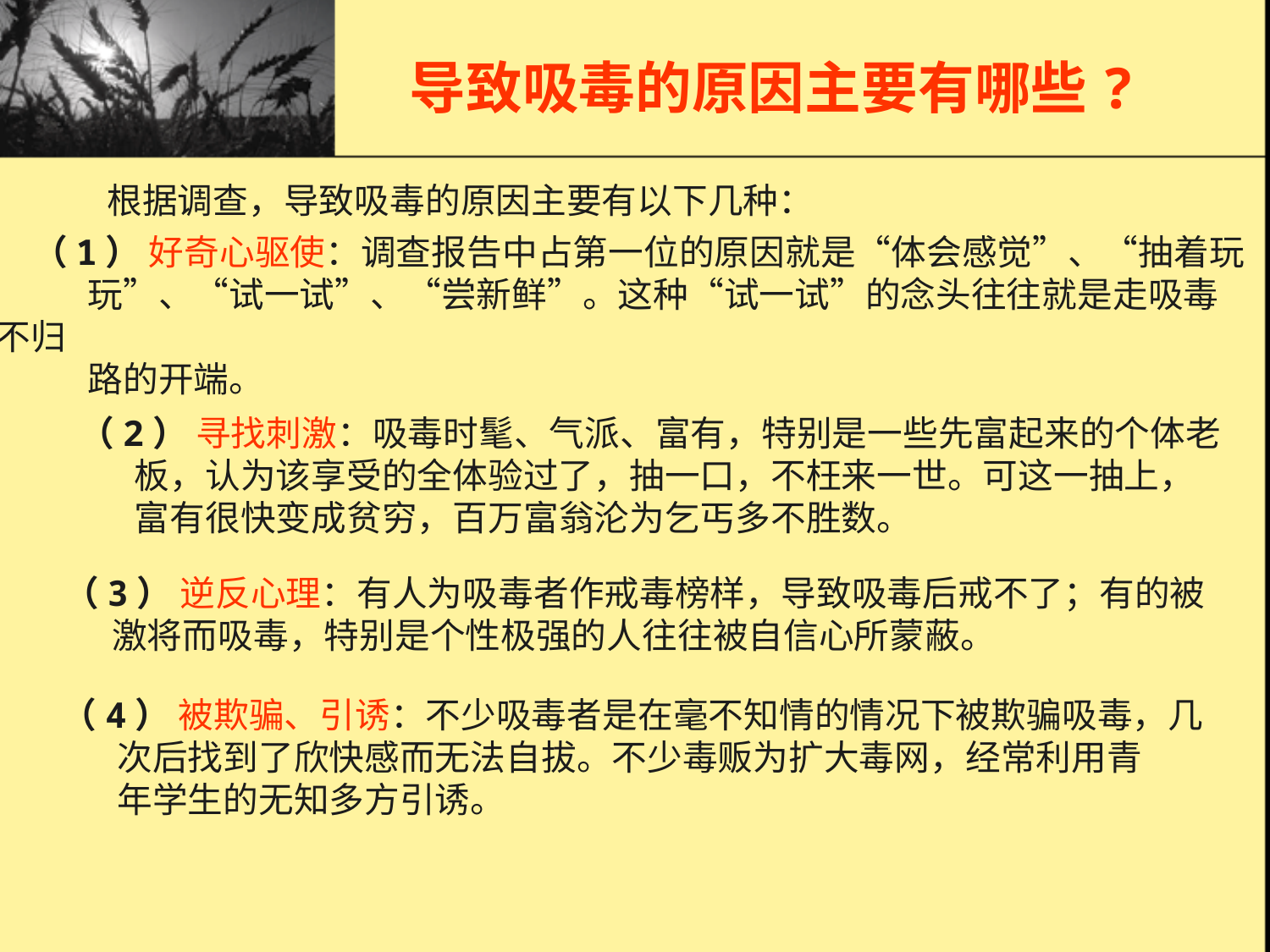

# 预防常识6导致吸毒的原因主要有哪些?
导致吸毒的原因主要有哪些?
根据调查，导致吸毒的原因主要有以下几种：
（1） 好奇心驱使：调查报告中占第一位的原因就是“体会感觉”、“抽着玩
      玩”、“试一试”、“尝新鲜”。这种“试一试”的念头往往就是走吸毒不归
      路的开端。
（2） 寻找刺激：吸毒时髦、气派、富有，特别是一些先富起来的个体老
      板，认为该享受的全体验过了，抽一口，不枉来一世。可这一抽上，
      富有很快变成贫穷，百万富翁沦为乞丐多不胜数。
 （3） 逆反心理：有人为吸毒者作戒毒榜样，导致吸毒后戒不了；有的被
       激将而吸毒，特别是个性极强的人往往被自信心所蒙蔽。
（4） 被欺骗、引诱：不少吸毒者是在毫不知情的情况下被欺骗吸毒，几
      次后找到了欣快感而无法自拔。不少毒贩为扩大毒网，经常利用青
      年学生的无知多方引诱。